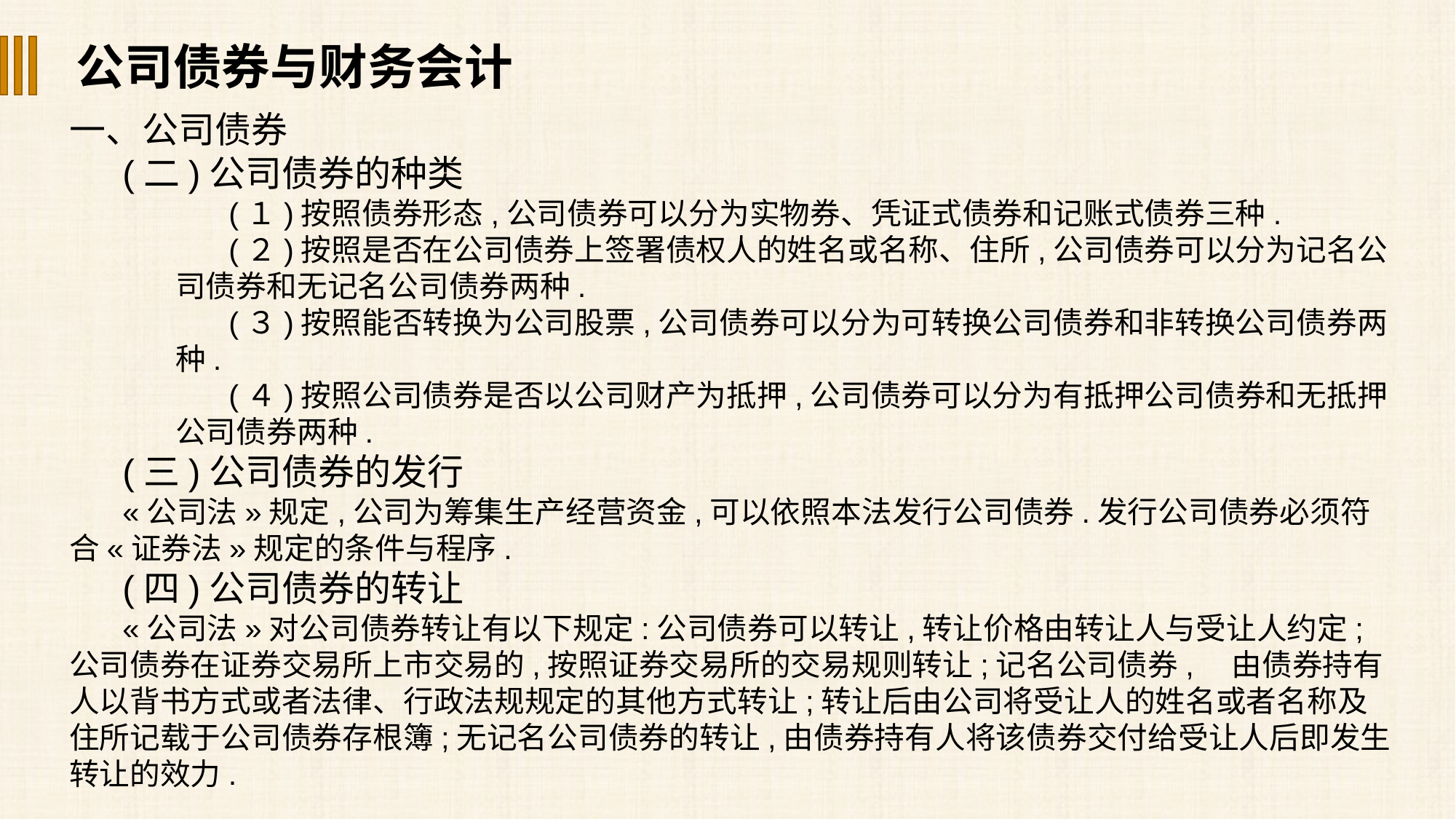

公司债券与财务会计

一、公司债券
(二)公司债券的种类
(１)按照债券形态,公司债券可以分为实物券、凭证式债券和记账式债券三种.
(２)按照是否在公司债券上签署债权人的姓名或名称、住所,公司债券可以分为记名公司债券和无记名公司债券两种.
(３)按照能否转换为公司股票,公司债券可以分为可转换公司债券和非转换公司债券两种.
(４)按照公司债券是否以公司财产为抵押,公司债券可以分为有抵押公司债券和无抵押公司债券两种.
(三)公司债券的发行
«公司法»规定,公司为筹集生产经营资金,可以依照本法发行公司债券.发行公司债券必须符合«证券法»规定的条件与程序.
(四)公司债券的转让
«公司法»对公司债券转让有以下规定:公司债券可以转让,转让价格由转让人与受让人约定;公司债券在证券交易所上市交易的,按照证券交易所的交易规则转让;记名公司债券,　由债券持有人以背书方式或者法律、行政法规规定的其他方式转让;转让后由公司将受让人的姓名或者名称及住所记载于公司债券存根簿;无记名公司债券的转让,由债券持有人将该债券交付给受让人后即发生转让的效力.